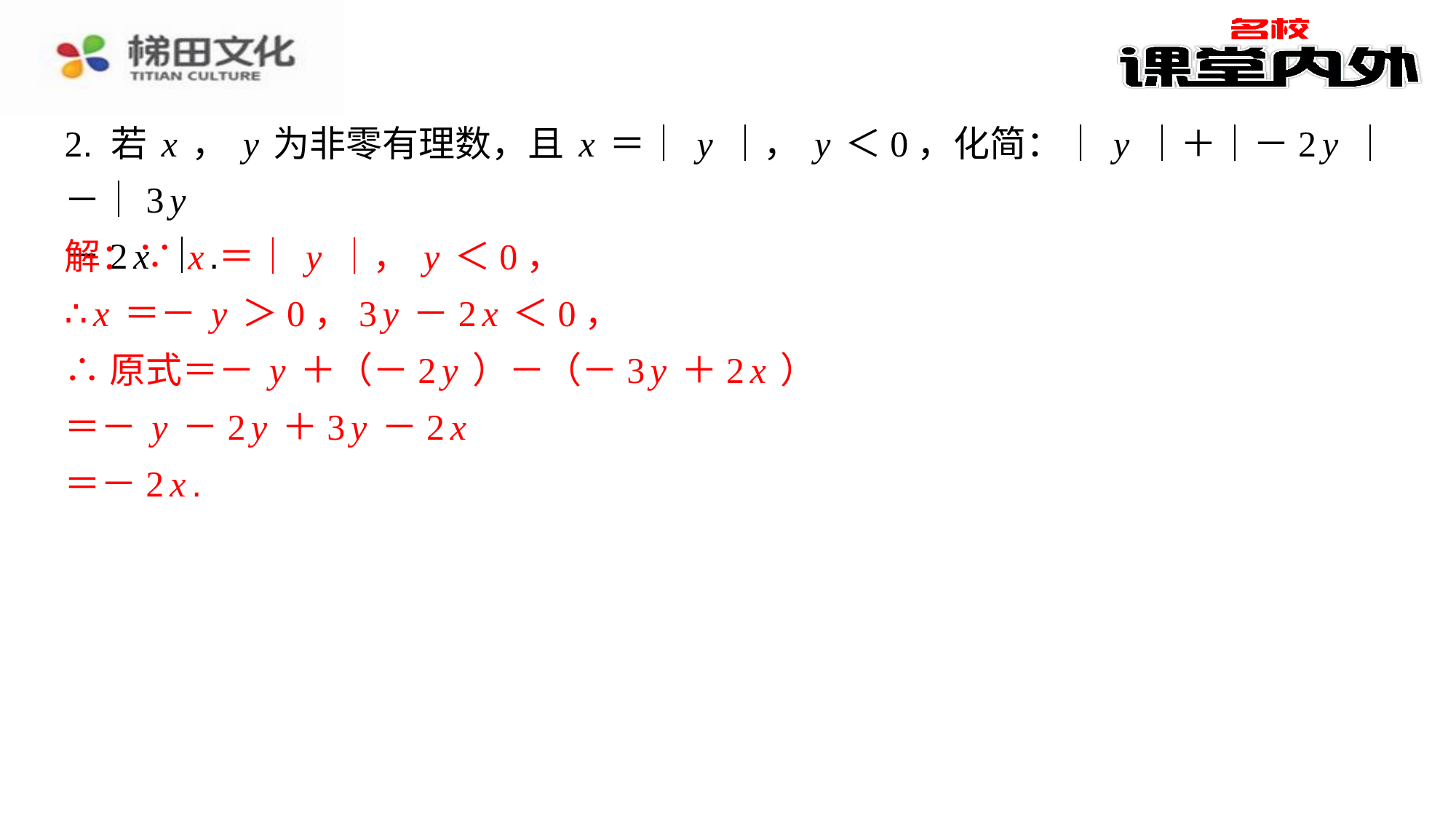

2. 若x，y为非零有理数，且x＝｜y｜，y＜0，化简：｜y｜＋｜－2y｜－｜3y
－2x｜.
解：∵x＝｜y｜，y＜0，
∴x＝－y＞0，3y－2x＜0，
∴原式＝－y＋（－2y）－（－3y＋2x）
＝－y－2y＋3y－2x
＝－2x.
解：∵x＝｜y｜，y＜0，
∴x＝－y＞0，3y－2x＜0，
∴原式＝－y＋（－2y）－（－3y＋2x）
＝－y－2y＋3y－2x
＝－2x.